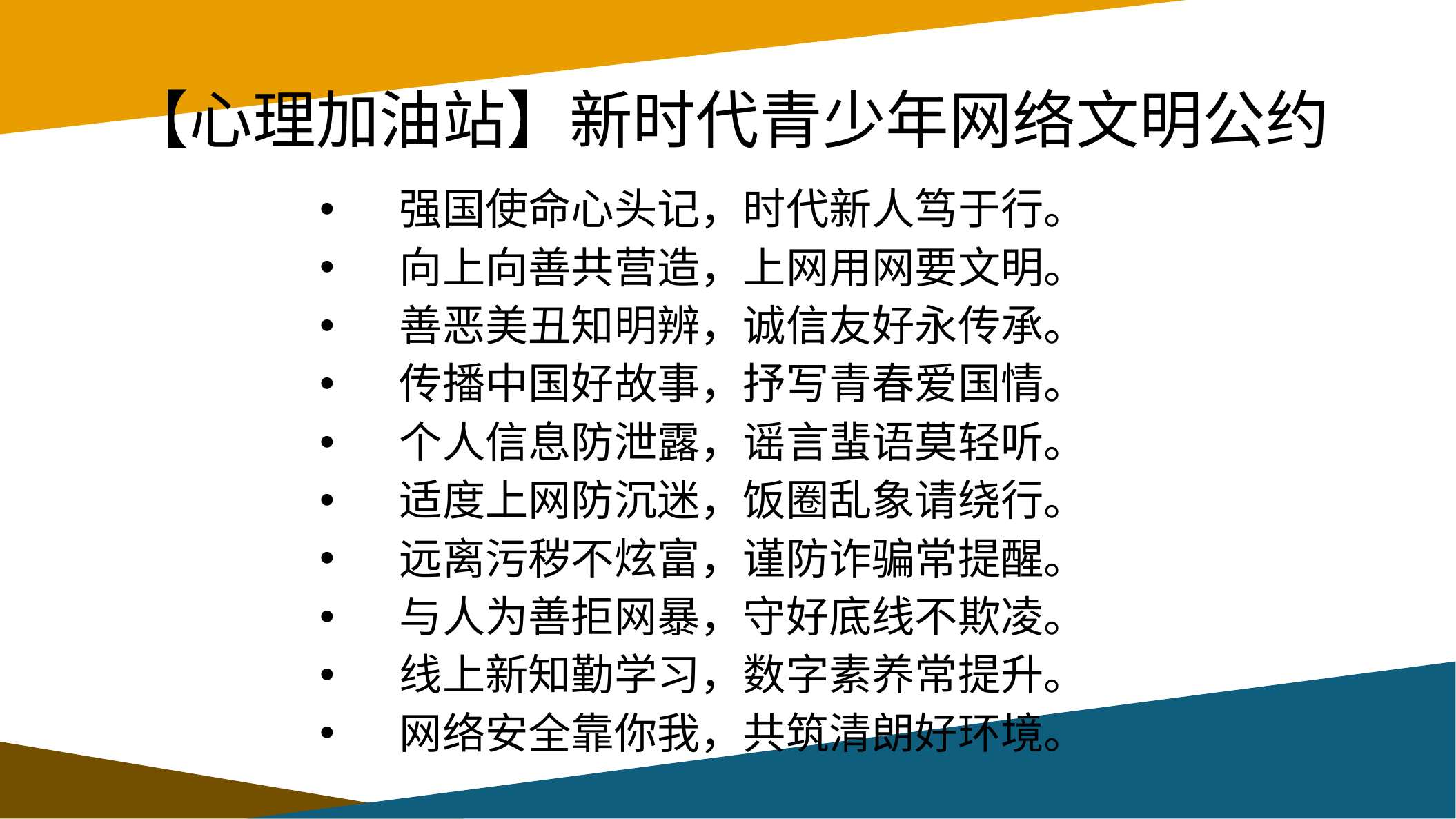

# 【心理加油站】新时代青少年网络文明公约
强国使命心头记，时代新人笃于行。
向上向善共营造，上网用网要文明。
善恶美丑知明辨，诚信友好永传承。
传播中国好故事，抒写青春爱国情。
个人信息防泄露，谣言蜚语莫轻听。
适度上网防沉迷，饭圈乱象请绕行。
远离污秽不炫富，谨防诈骗常提醒。
与人为善拒网暴，守好底线不欺凌。
线上新知勤学习，数字素养常提升。
网络安全靠你我，共筑清朗好环境。